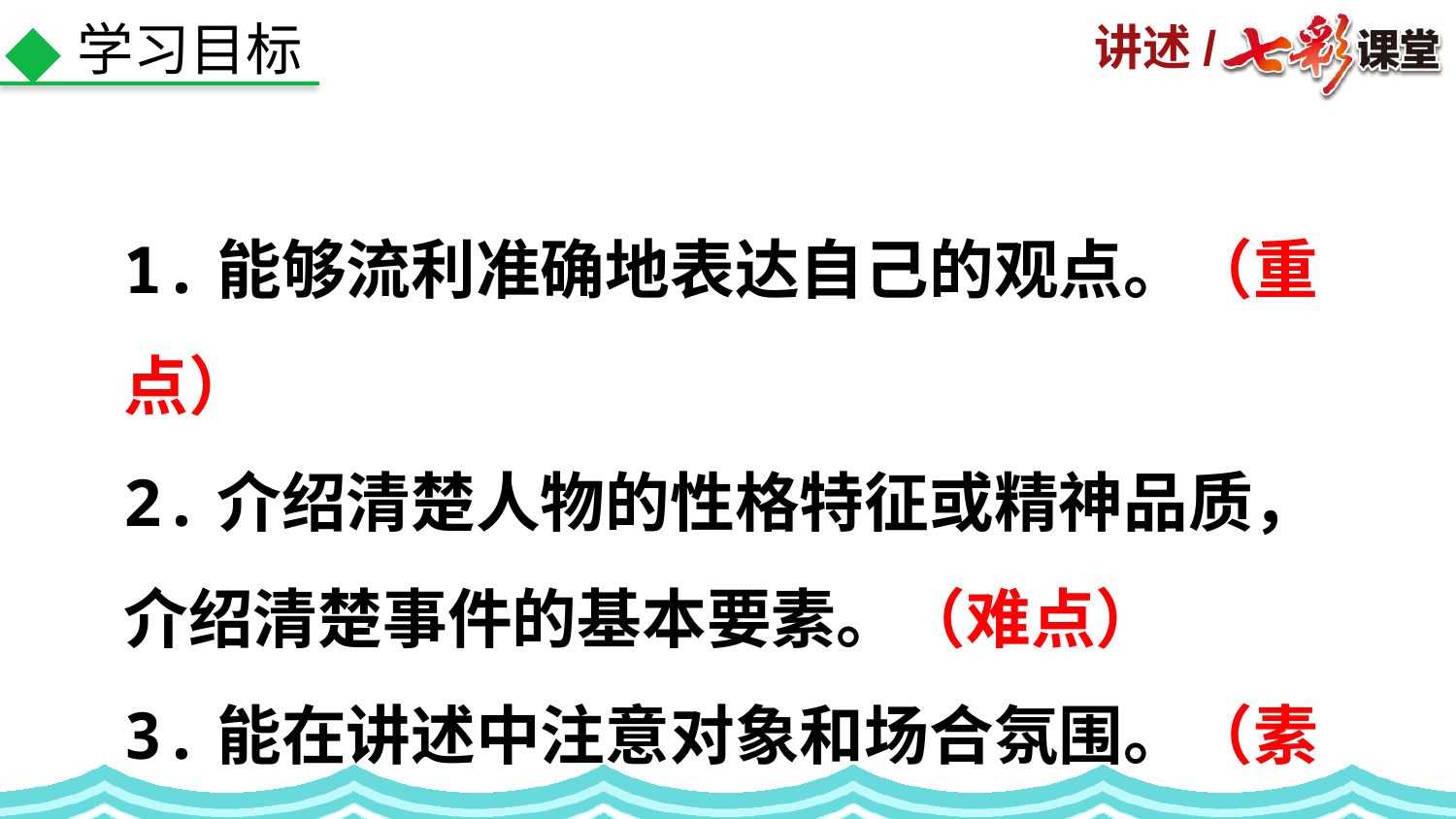

学习目标

1.能够流利准确地表达自己的观点。（重点）
2.介绍清楚人物的性格特征或精神品质，介绍清楚事件的基本要素。（难点）
3.能在讲述中注意对象和场合氛围。（素养）